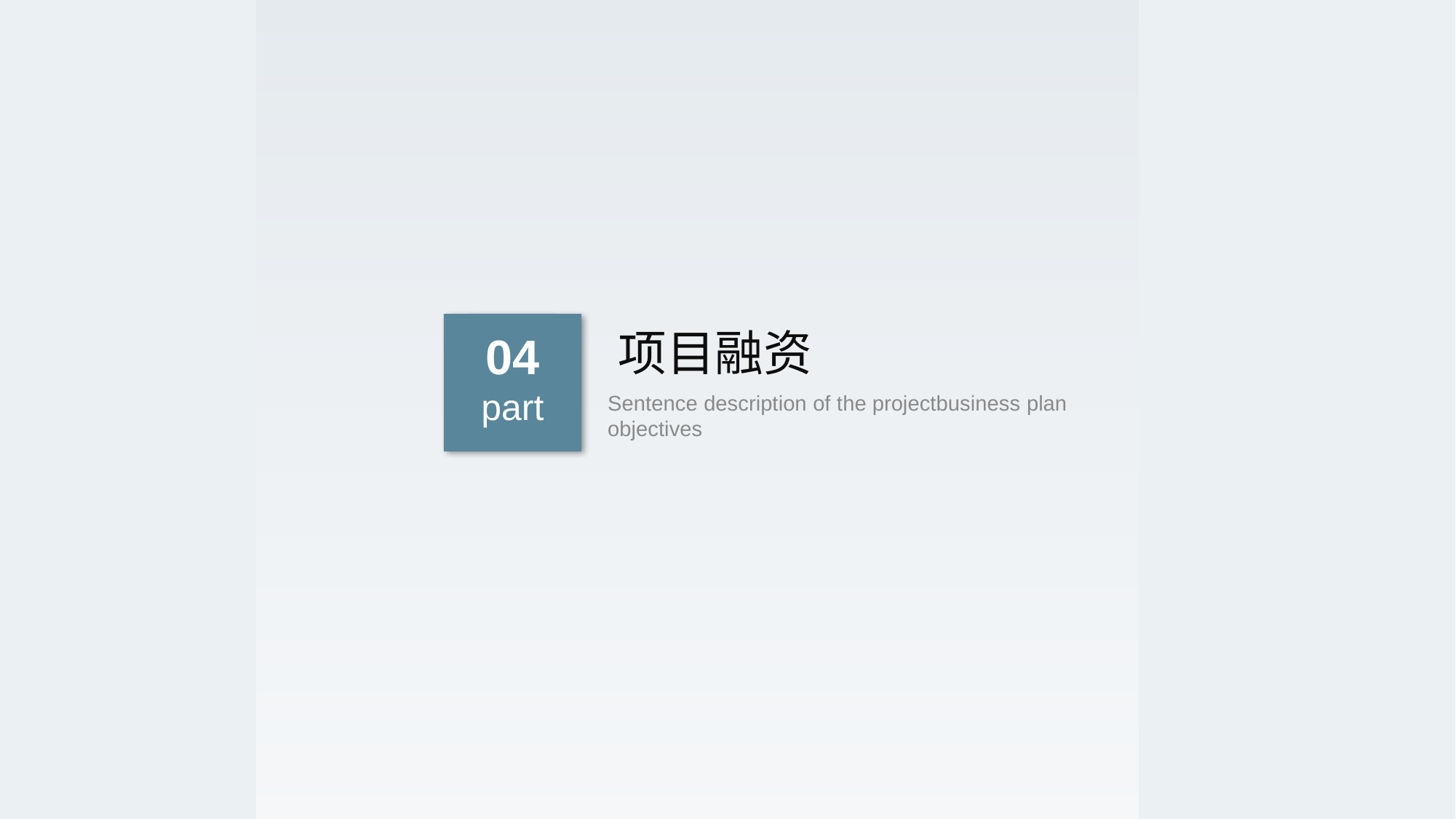

项目融资

04
part
Sentence description of the projectbusiness plan objectives